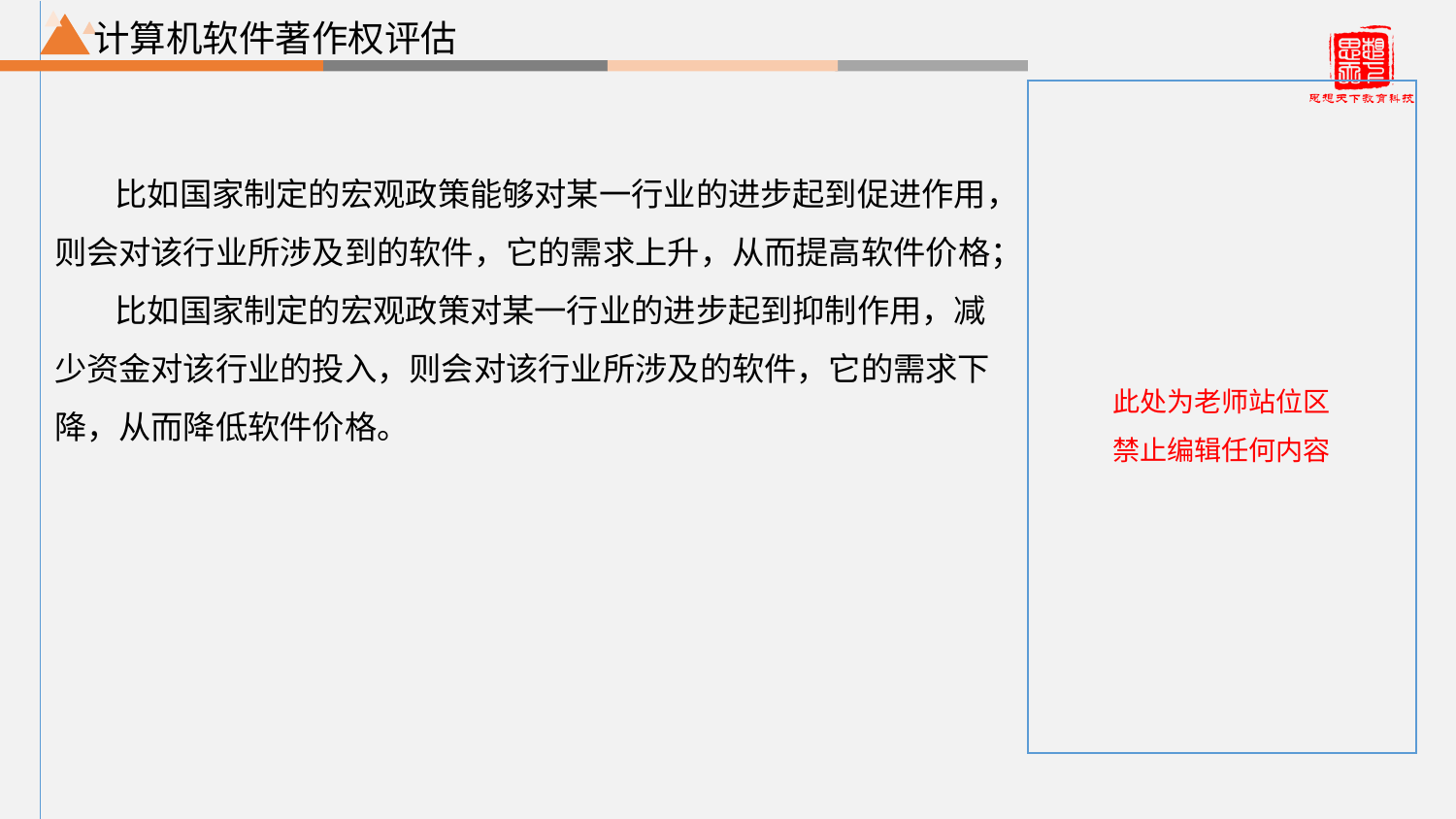

计算机软件著作权评估
比如国家制定的宏观政策能够对某一行业的进步起到促进作用，则会对该行业所涉及到的软件，它的需求上升，从而提高软件价格；
比如国家制定的宏观政策对某一行业的进步起到抑制作用，减少资金对该行业的投入，则会对该行业所涉及的软件，它的需求下降，从而降低软件价格。
13